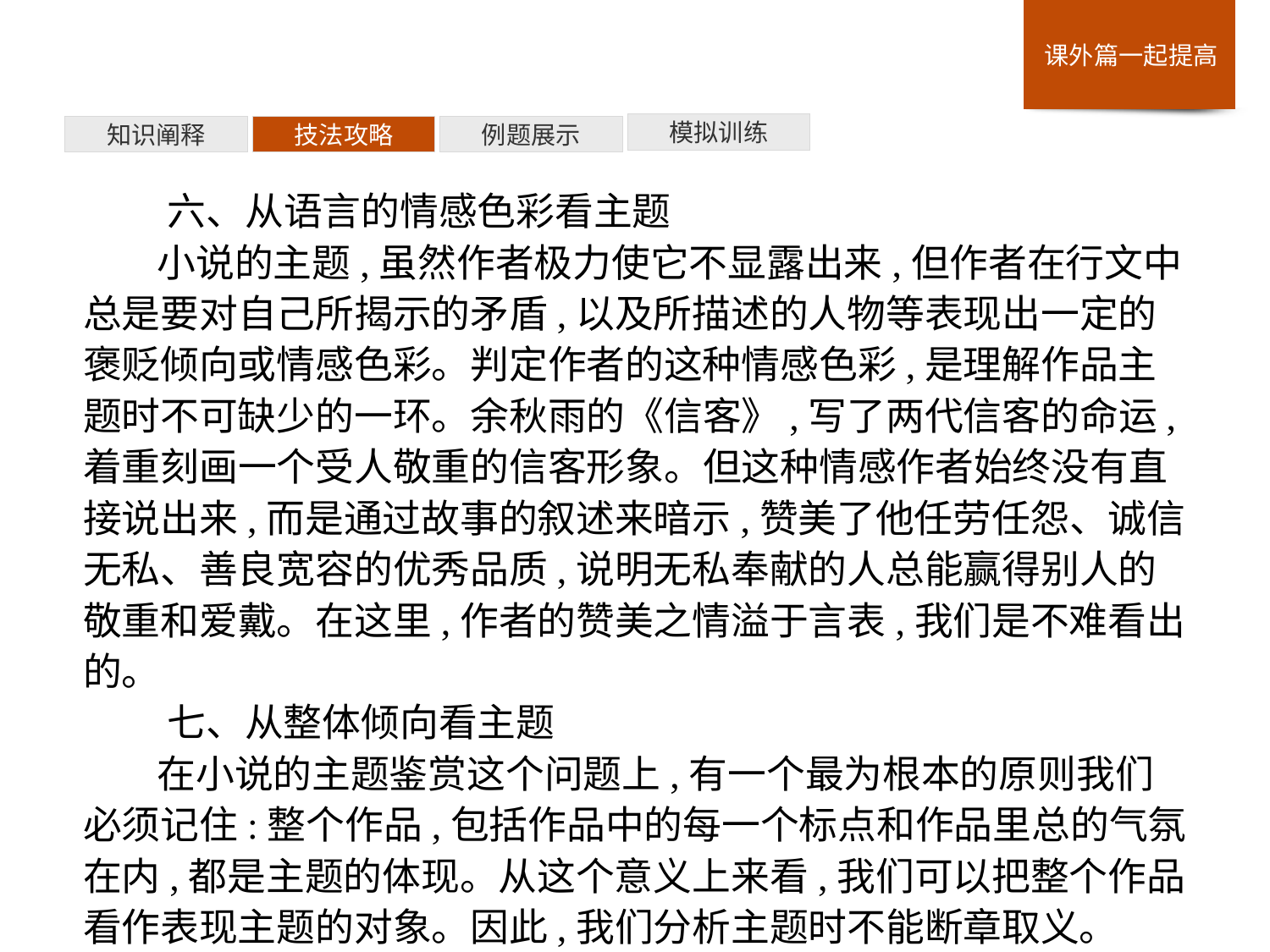

模拟训练
例题展示
技法攻略
知识阐释
六、从语言的情感色彩看主题
小说的主题,虽然作者极力使它不显露出来,但作者在行文中总是要对自己所揭示的矛盾,以及所描述的人物等表现出一定的褒贬倾向或情感色彩。判定作者的这种情感色彩,是理解作品主题时不可缺少的一环。余秋雨的《信客》,写了两代信客的命运,着重刻画一个受人敬重的信客形象。但这种情感作者始终没有直接说出来,而是通过故事的叙述来暗示,赞美了他任劳任怨、诚信无私、善良宽容的优秀品质,说明无私奉献的人总能赢得别人的敬重和爱戴。在这里,作者的赞美之情溢于言表,我们是不难看出的。
七、从整体倾向看主题
在小说的主题鉴赏这个问题上,有一个最为根本的原则我们必须记住:整个作品,包括作品中的每一个标点和作品里总的气氛在内,都是主题的体现。从这个意义上来看,我们可以把整个作品看作表现主题的对象。因此,我们分析主题时不能断章取义。